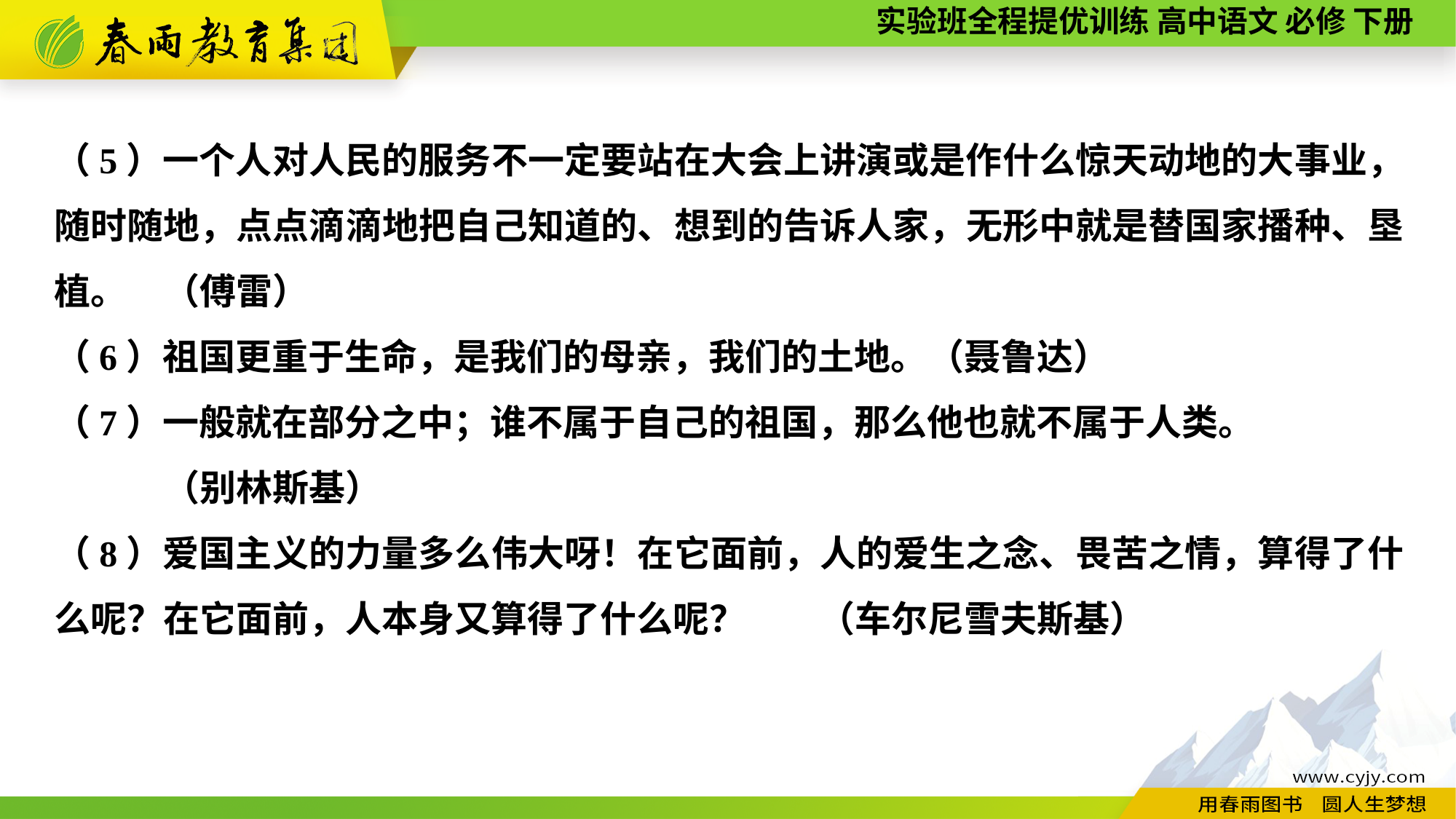

（5）一个人对人民的服务不一定要站在大会上讲演或是作什么惊天动地的大事业，随时随地，点点滴滴地把自己知道的、想到的告诉人家，无形中就是替国家播种、垦植。	（傅雷）
（6）祖国更重于生命，是我们的母亲，我们的土地。	（聂鲁达）
（7）一般就在部分之中；谁不属于自己的祖国，那么他也就不属于人类。
	（别林斯基）
（8）爱国主义的力量多么伟大呀！在它面前，人的爱生之念、畏苦之情，算得了什么呢？在它面前，人本身又算得了什么呢？	（车尔尼雪夫斯基）